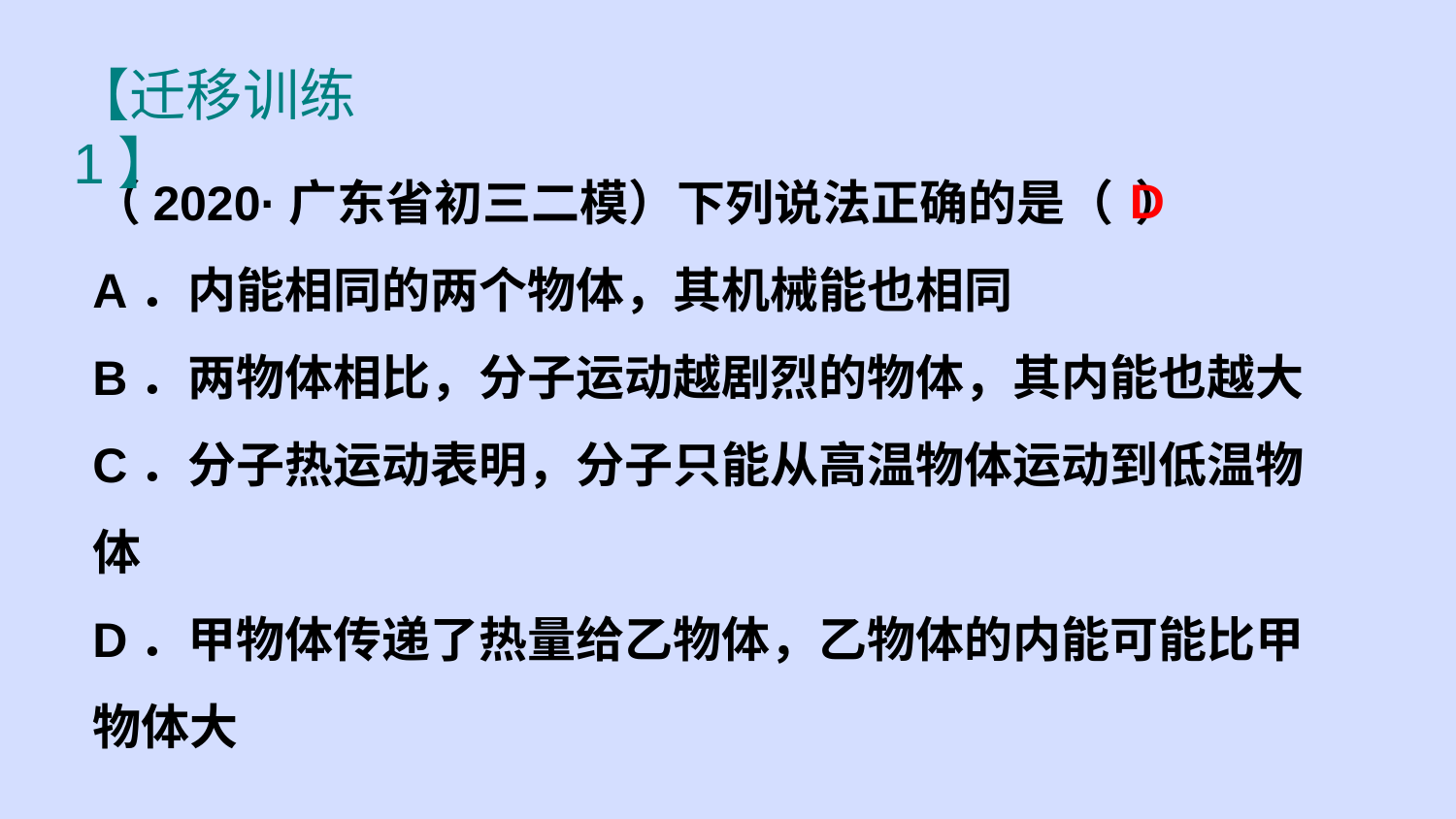

【迁移训练1】
（2020·广东省初三二模）下列说法正确的是（  ）
A．内能相同的两个物体，其机械能也相同
B．两物体相比，分子运动越剧烈的物体，其内能也越大
C．分子热运动表明，分子只能从高温物体运动到低温物体
D．甲物体传递了热量给乙物体，乙物体的内能可能比甲物体大
D